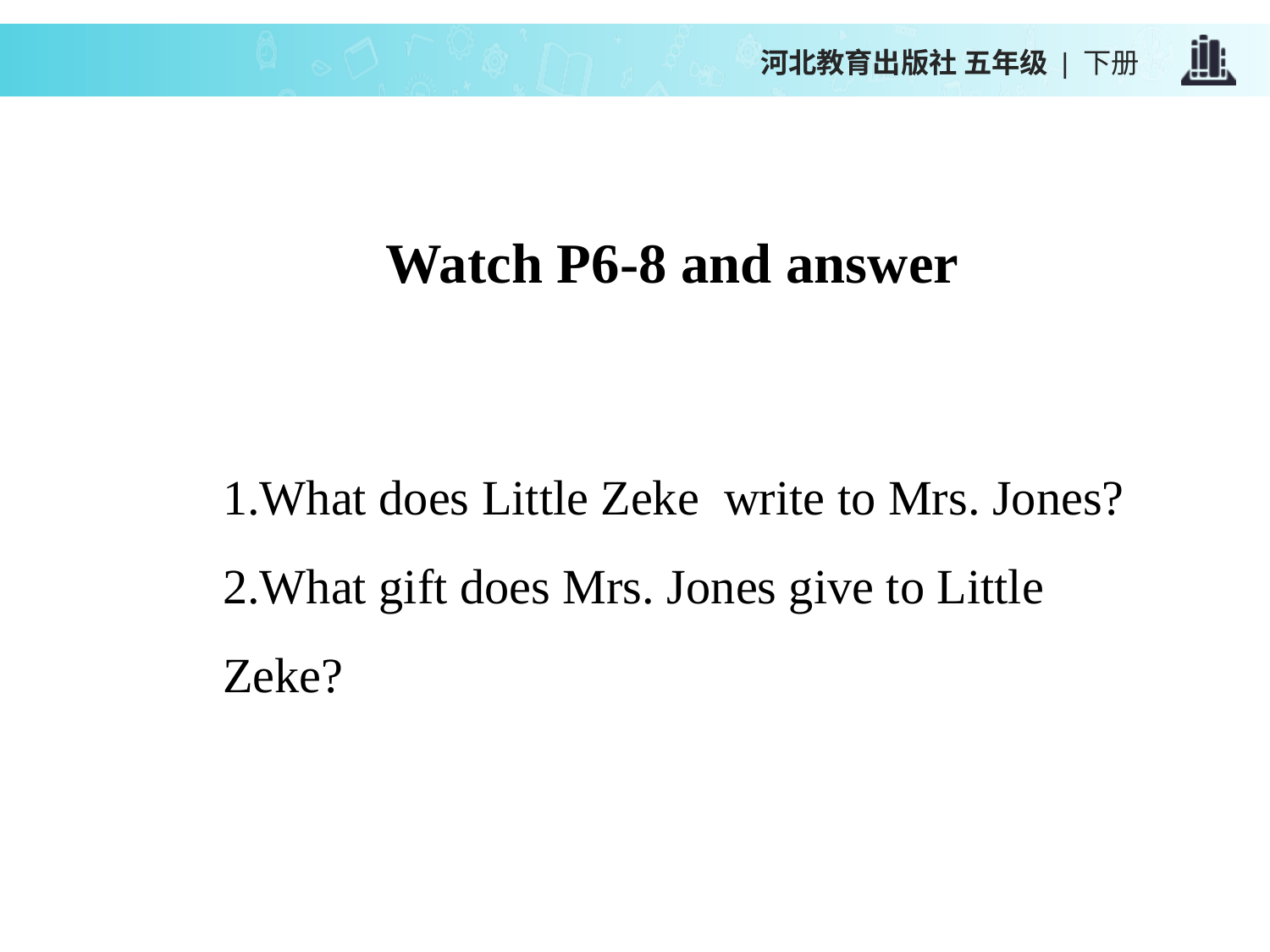

河北教育出版社 五年级 | 下册

Watch P6-8 and answer
1.What does Little Zeke  write to Mrs. Jones?
2.What gift does Mrs. Jones give to Little Zeke?